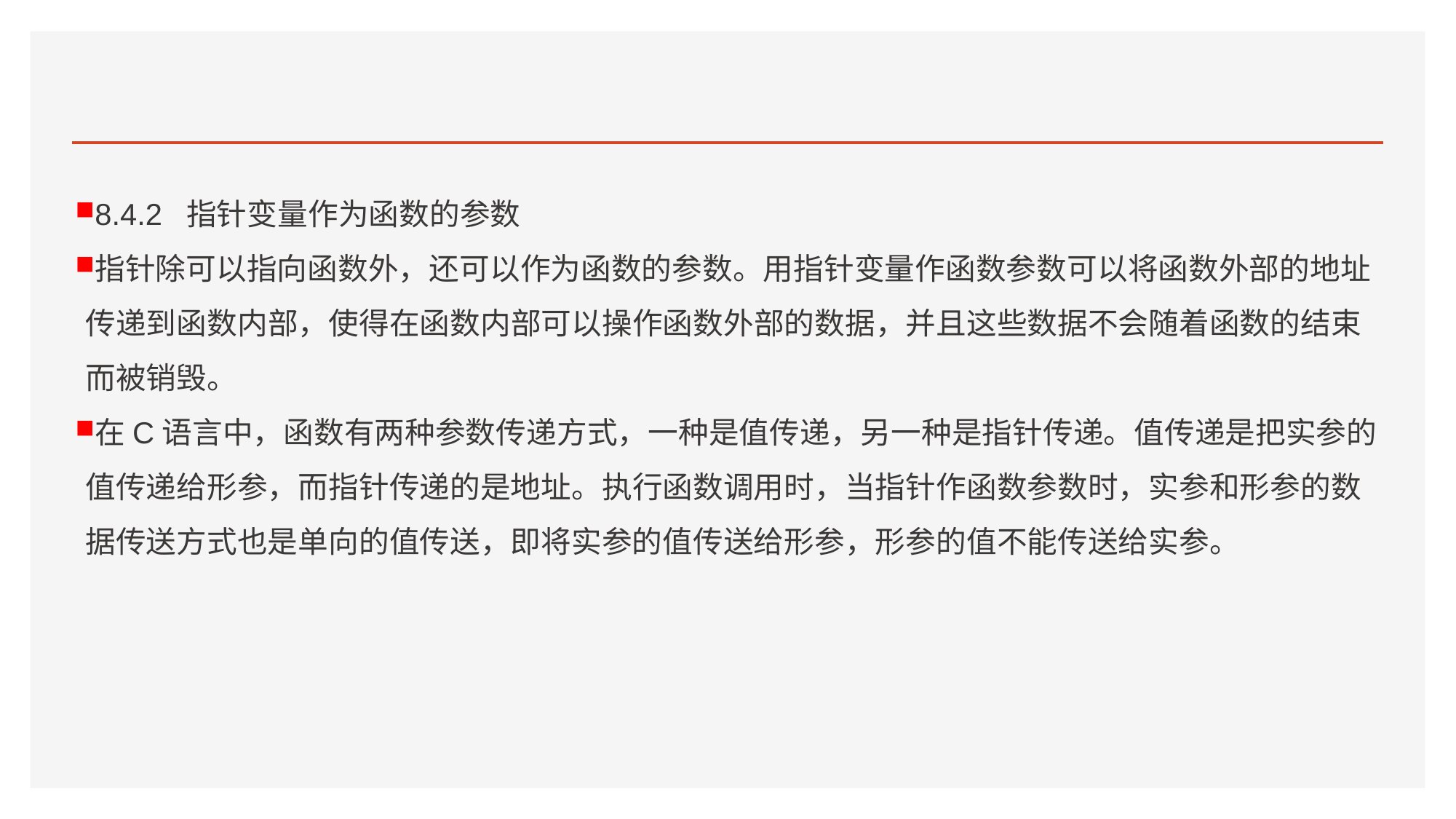

#
8.4.2  指针变量作为函数的参数
指针除可以指向函数外，还可以作为函数的参数。用指针变量作函数参数可以将函数外部的地址传递到函数内部，使得在函数内部可以操作函数外部的数据，并且这些数据不会随着函数的结束而被销毁。
在C语言中，函数有两种参数传递方式，一种是值传递，另一种是指针传递。值传递是把实参的值传递给形参，而指针传递的是地址。执行函数调用时，当指针作函数参数时，实参和形参的数据传送方式也是单向的值传送，即将实参的值传送给形参，形参的值不能传送给实参。